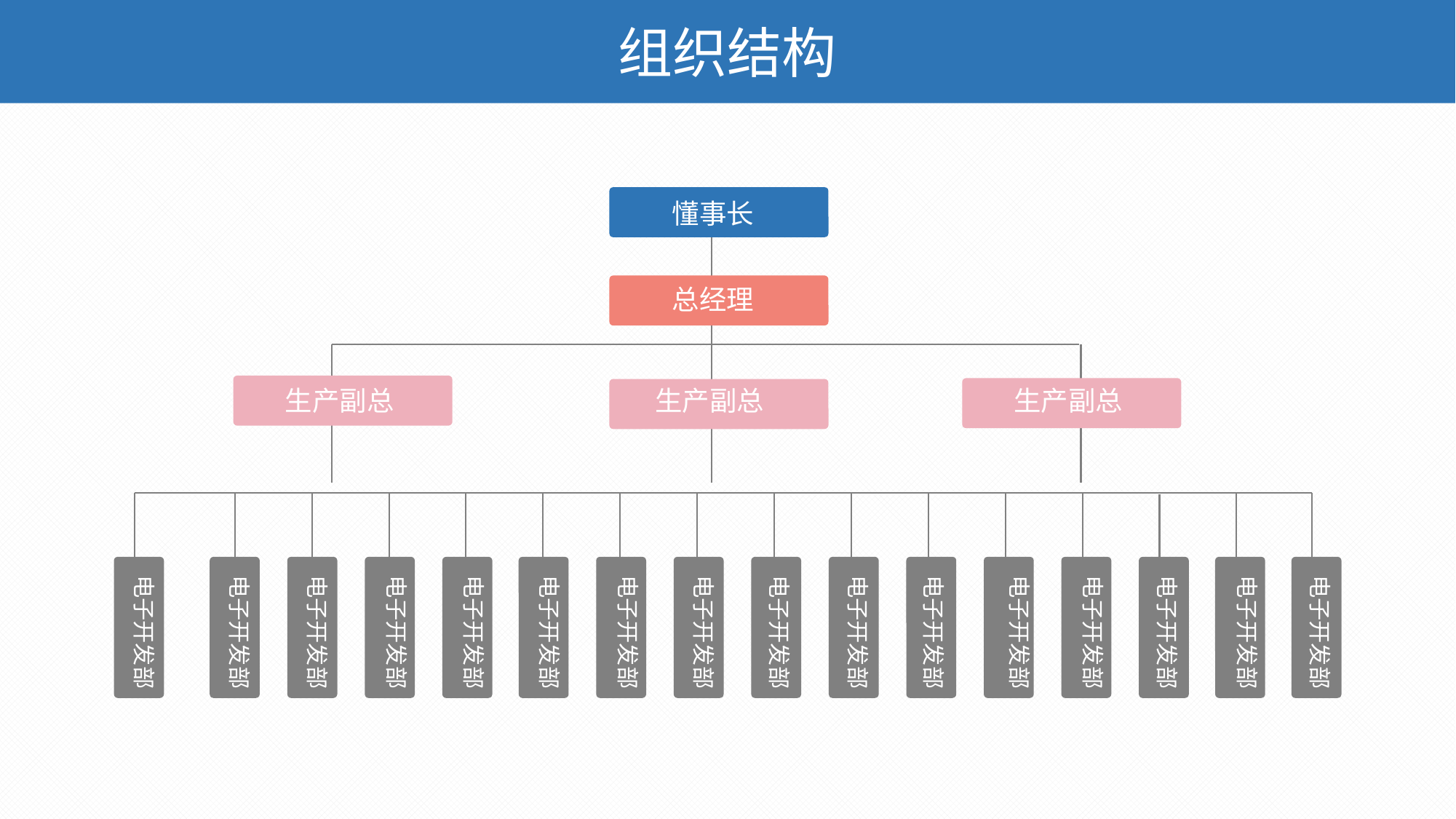

组织结构

懂事长

总经理

生产副总
生产副总
生产副总

电子开发部
电子开发部
电子开发部
电子开发部
电子开发部
电子开发部
电子开发部
电子开发部
电子开发部
电子开发部
电子开发部
电子开发部
电子开发部
电子开发部
电子开发部
电子开发部